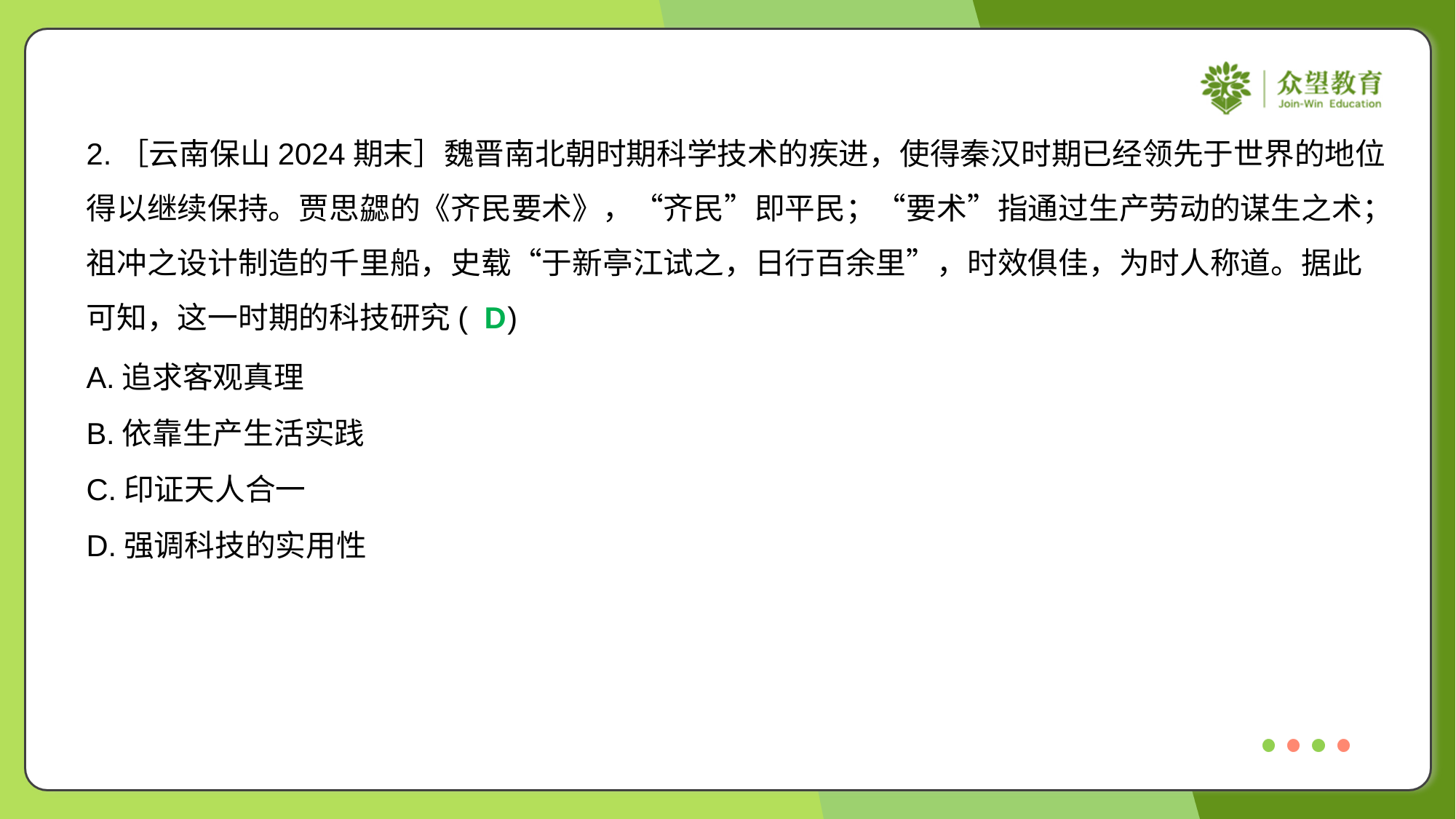

2.［云南保山2024期末］魏晋南北朝时期科学技术的疾进，使得秦汉时期已经领先于世界的地位
得以继续保持。贾思勰的《齐民要术》，“齐民”即平民；“要术”指通过生产劳动的谋生之术；
祖冲之设计制造的千里船，史载“于新亭江试之，日行百余里”，时效俱佳，为时人称道。据此
可知，这一时期的科技研究(     )
D
A.追求客观真理
B.依靠生产生活实践
C.印证天人合一
D.强调科技的实用性